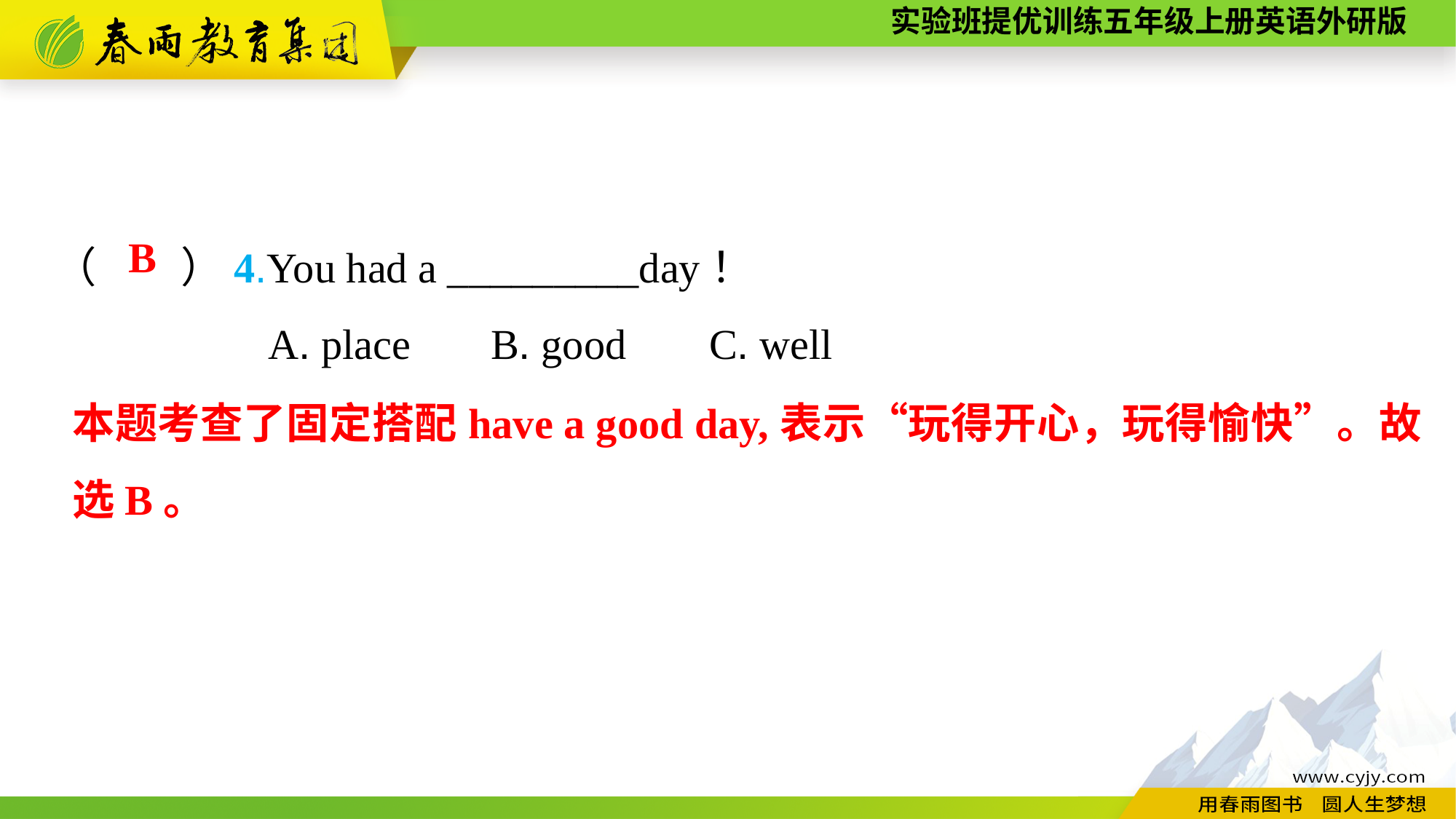

（　　）4.You had a _________day！
A. place	B. good	C. well
B
本题考查了固定搭配have a good day,表示“玩得开心，玩得愉快”。故选B。